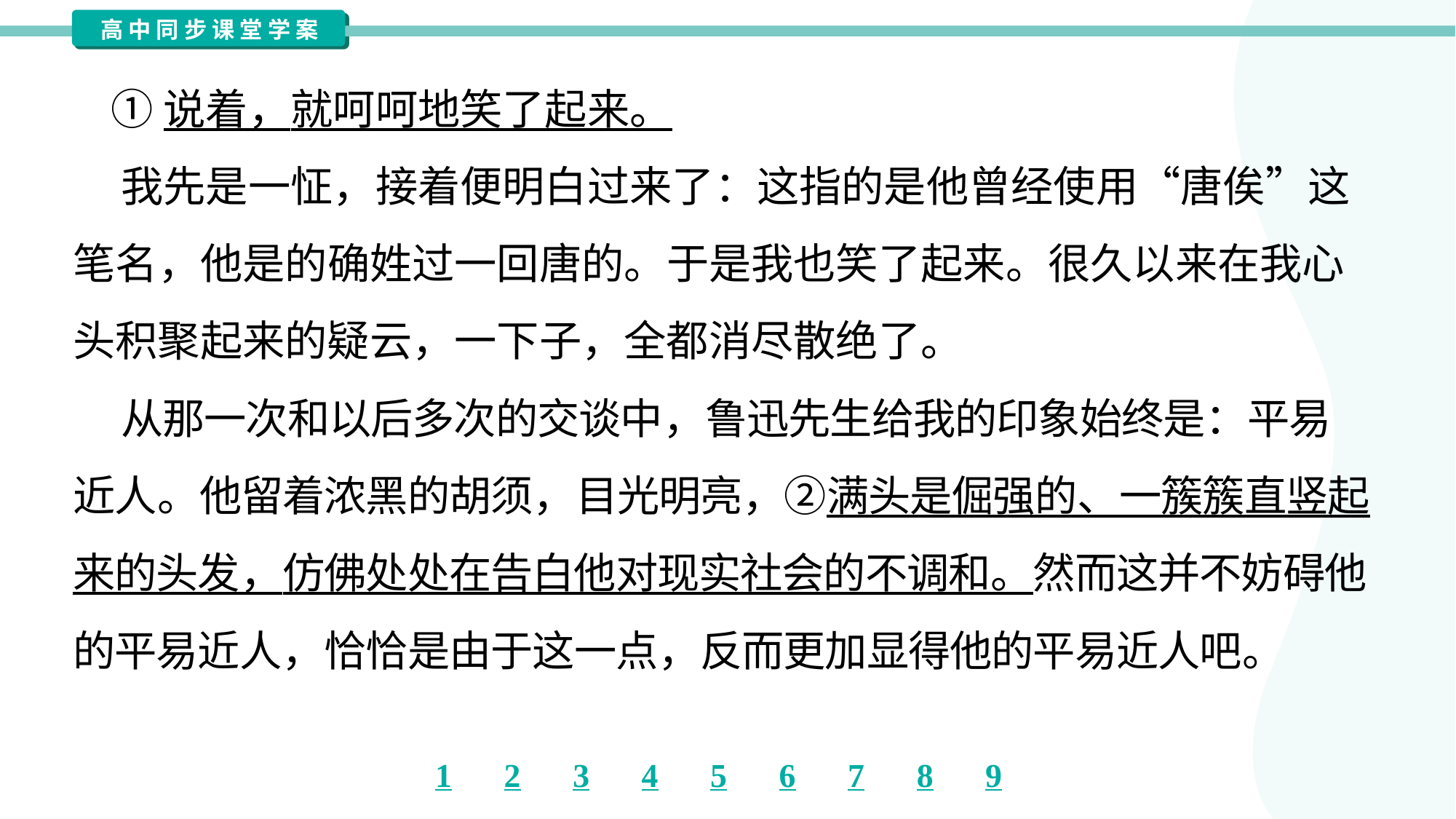

①说着，就呵呵地笑了起来。
    我先是一怔，接着便明白过来了：这指的是他曾经使用“唐俟”这
笔名，他是的确姓过一回唐的。于是我也笑了起来。很久以来在我心
头积聚起来的疑云，一下子，全都消尽散绝了。
    从那一次和以后多次的交谈中，鲁迅先生给我的印象始终是：平易
近人。他留着浓黑的胡须，目光明亮，②满头是倔强的、一簇簇直竖起
来的头发，仿佛处处在告白他对现实社会的不调和。然而这并不妨碍他
的平易近人，恰恰是由于这一点，反而更加显得他的平易近人吧。